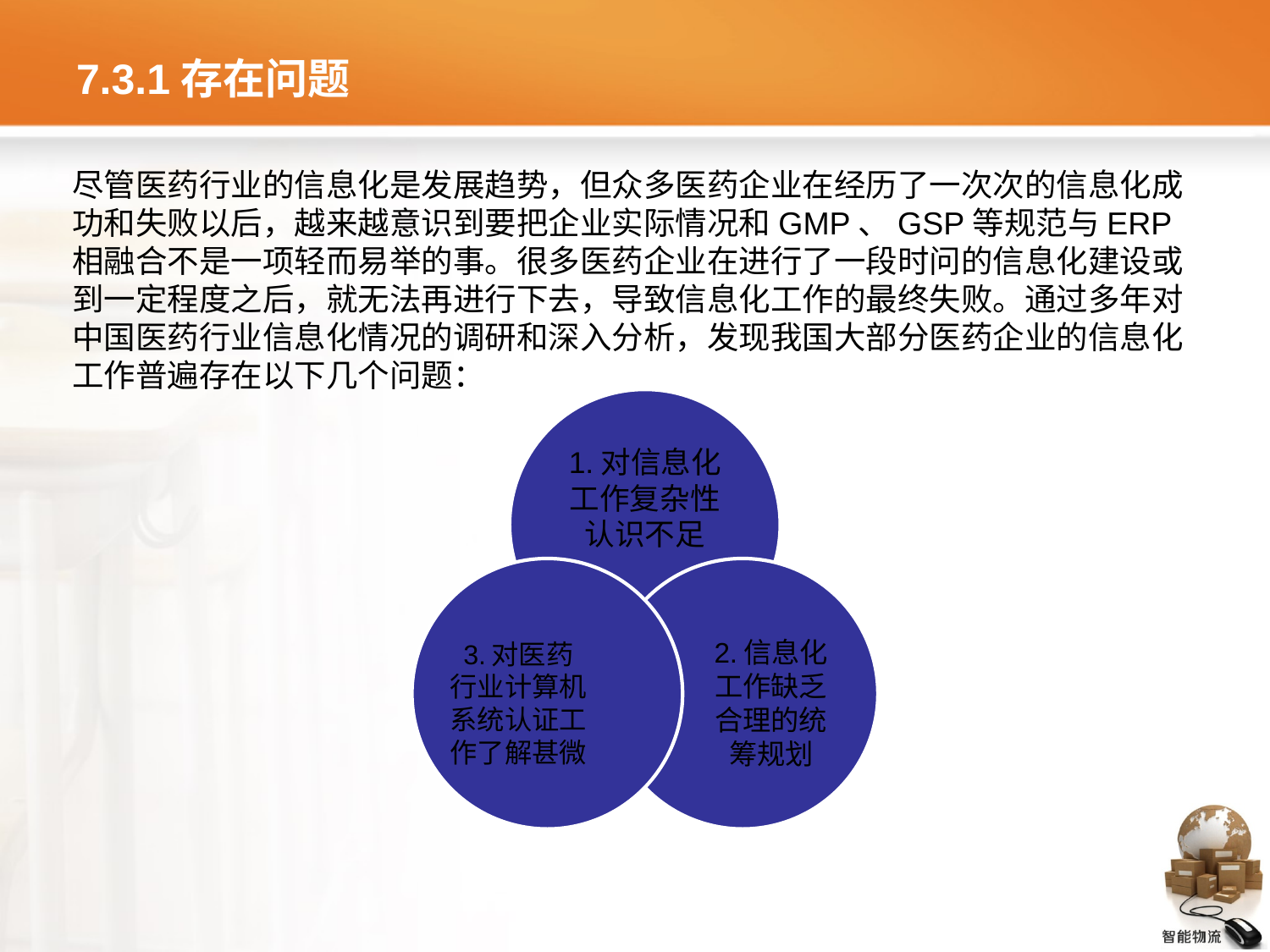

# 7.3.1存在问题
尽管医药行业的信息化是发展趋势，但众多医药企业在经历了一次次的信息化成功和失败以后，越来越意识到要把企业实际情况和GMP、GSP等规范与ERP相融合不是一项轻而易举的事。很多医药企业在进行了一段时问的信息化建设或到一定程度之后，就无法再进行下去，导致信息化工作的最终失败。通过多年对中国医药行业信息化情况的调研和深入分析，发现我国大部分医药企业的信息化工作普遍存在以下几个问题：

1.对信息化工作复杂性认识不足
2.信息化工作缺乏合理的统筹规划
3.对医药行业计算机系统认证工作了解甚微